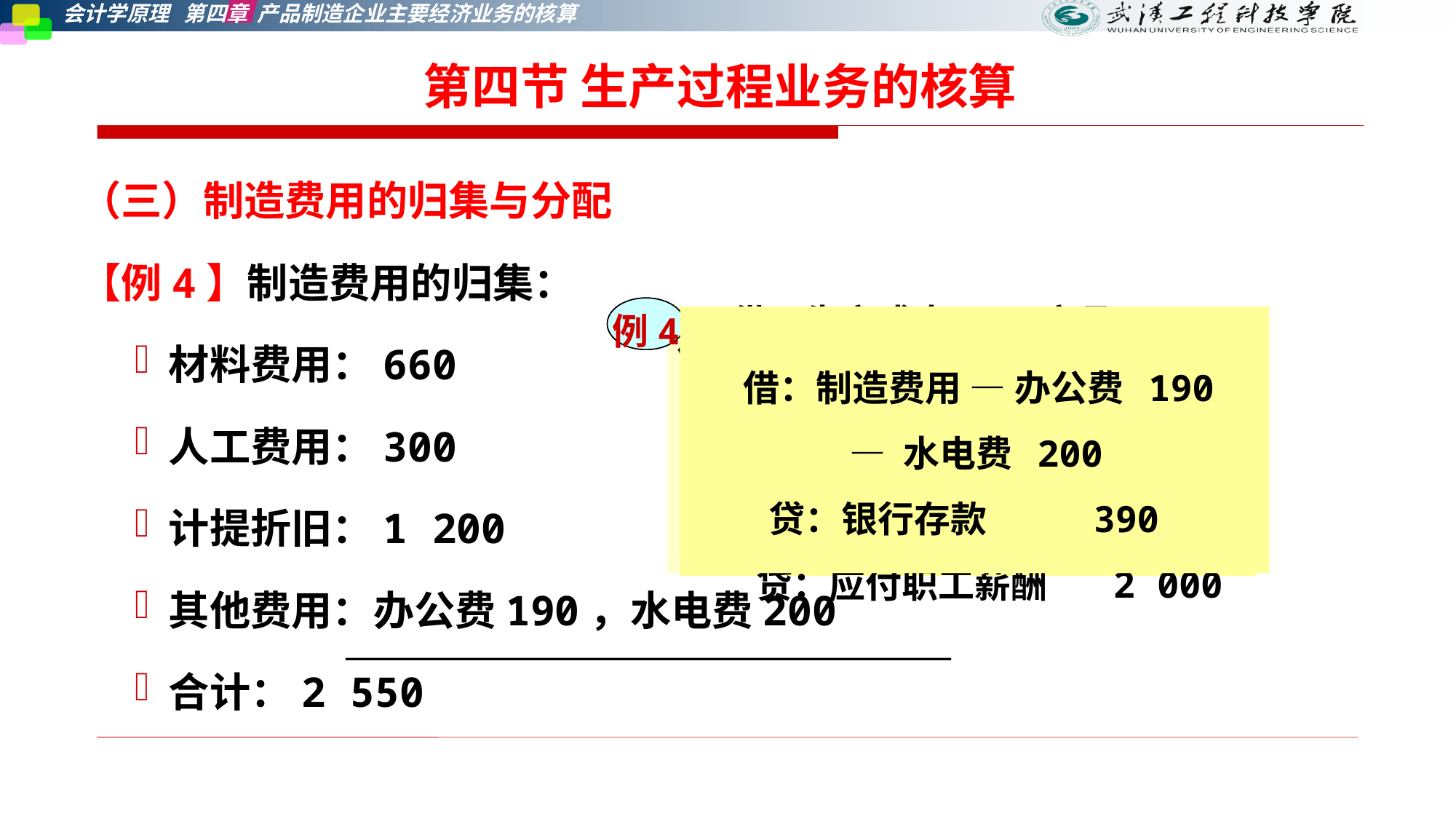

第四节 生产过程业务的核算
（三）制造费用的归集与分配
【例4】制造费用的归集：
 材料费用：660
 人工费用：300
 计提折旧：1 200
 其他费用：办公费190，水电费200
 合计：2 550
例1
例2
例4
借：生产成本 — A产品 2 000
             — B产品 4 400
    制造费用            660
  贷：原材料             7 060
借：生产成本 — A产品   700
             — B产品 1 000
    制造费用            300
  贷：应付职工薪酬       2 000
  借：制造费用       1 200
    贷：累计折旧       1 200
借：制造费用 — 办公费  190
             — 水电费  200
  贷：银行存款            390